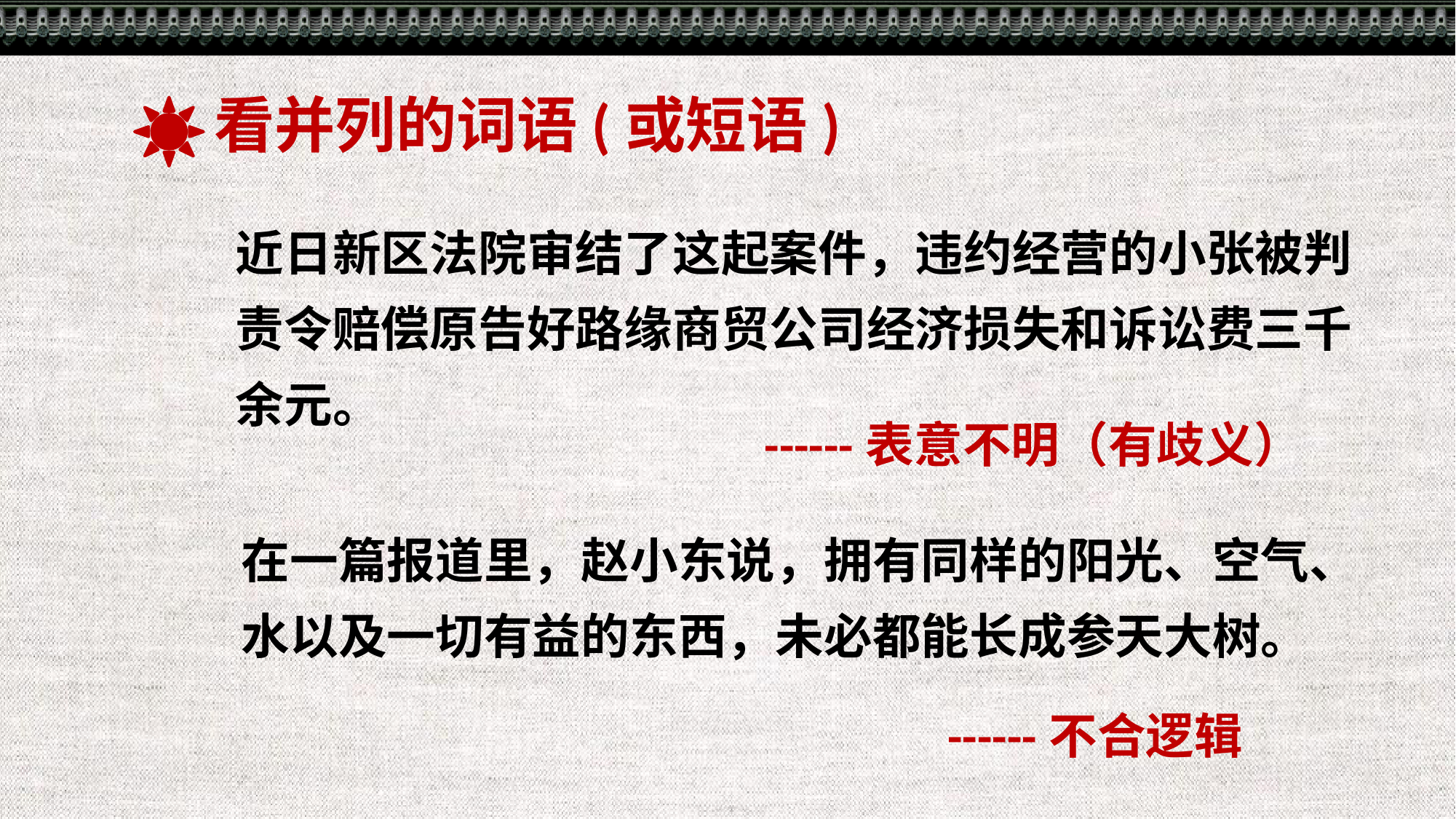

看并列的词语(或短语)

近日新区法院审结了这起案件，违约经营的小张被判责令赔偿原告好路缘商贸公司经济损失和诉讼费三千余元。
------表意不明（有歧义）
在一篇报道里，赵小东说，拥有同样的阳光、空气、水以及一切有益的东西，未必都能长成参天大树。
------不合逻辑